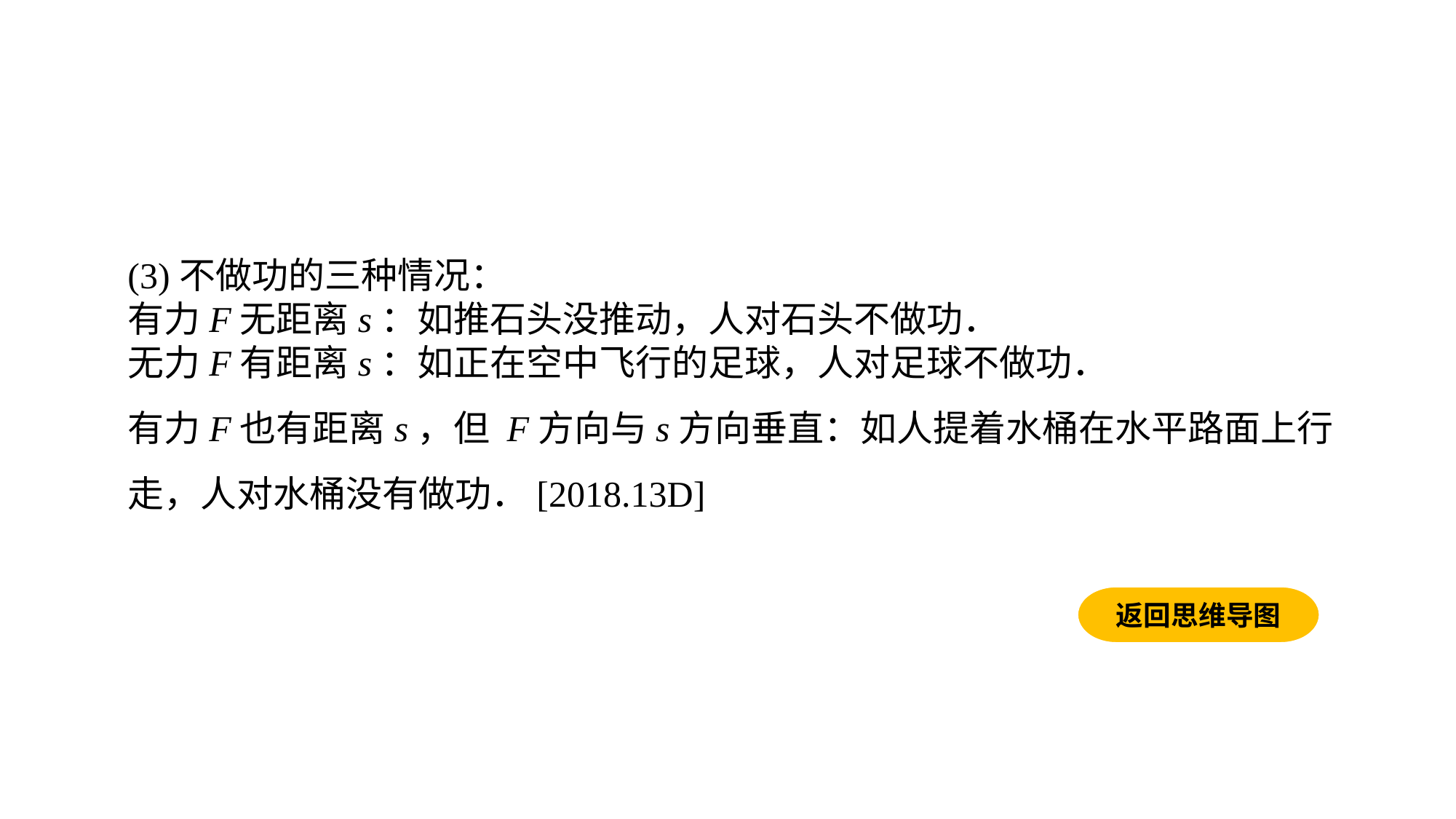

(3)不做功的三种情况：有力F无距离s：如推石头没推动，人对石头不做功．无力F有距离s：如正在空中飞行的足球，人对足球不做功．有力F也有距离s，但 F方向与s方向垂直：如人提着水桶在水平路面上行走，人对水桶没有做功．[2018.13D]
返回思维导图